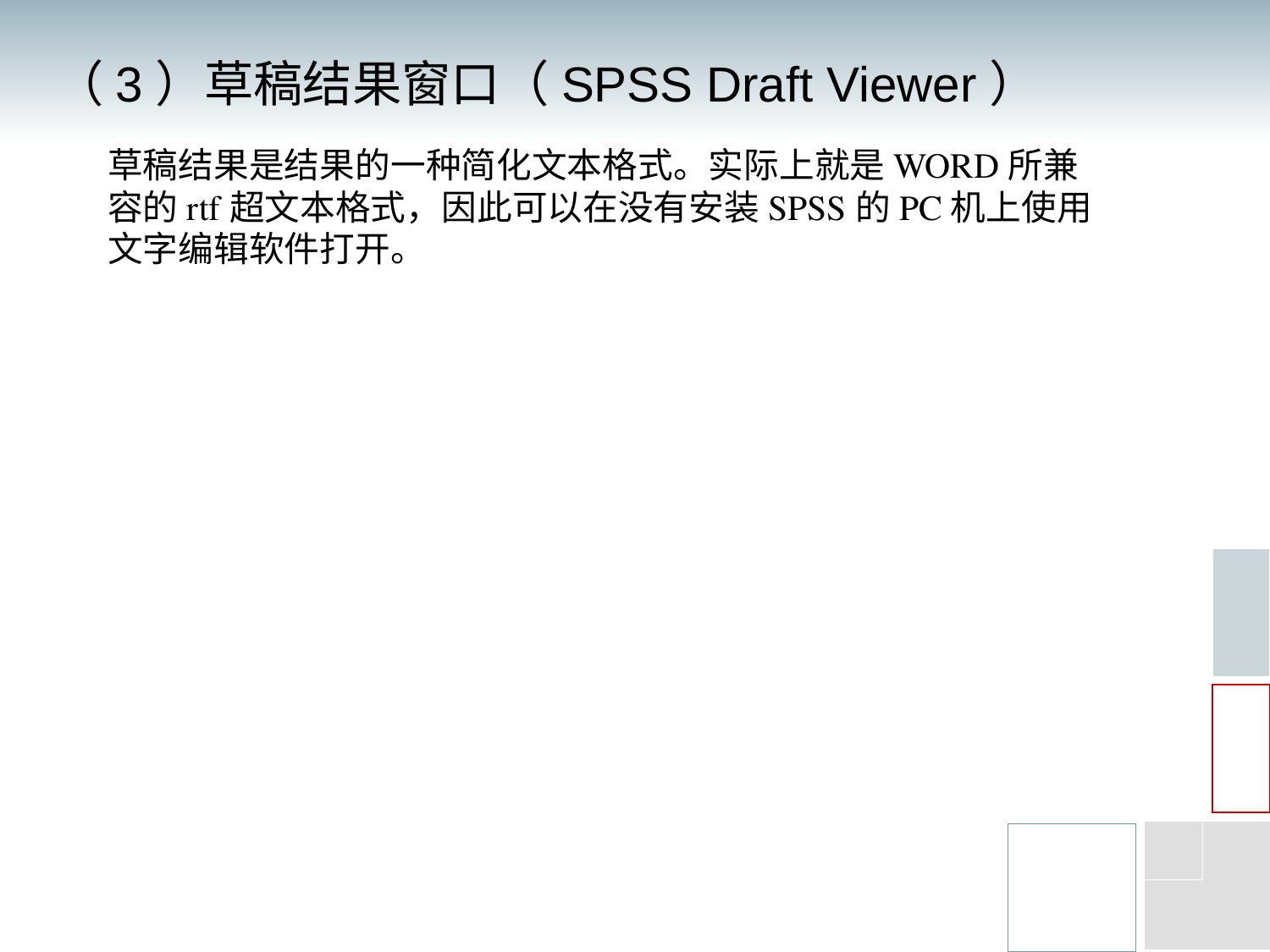

（3）草稿结果窗口（SPSS Draft Viewer）

草稿结果是结果的一种简化文本格式。实际上就是WORD所兼容的rtf超文本格式，因此可以在没有安装SPSS的PC机上使用文字编辑软件打开。